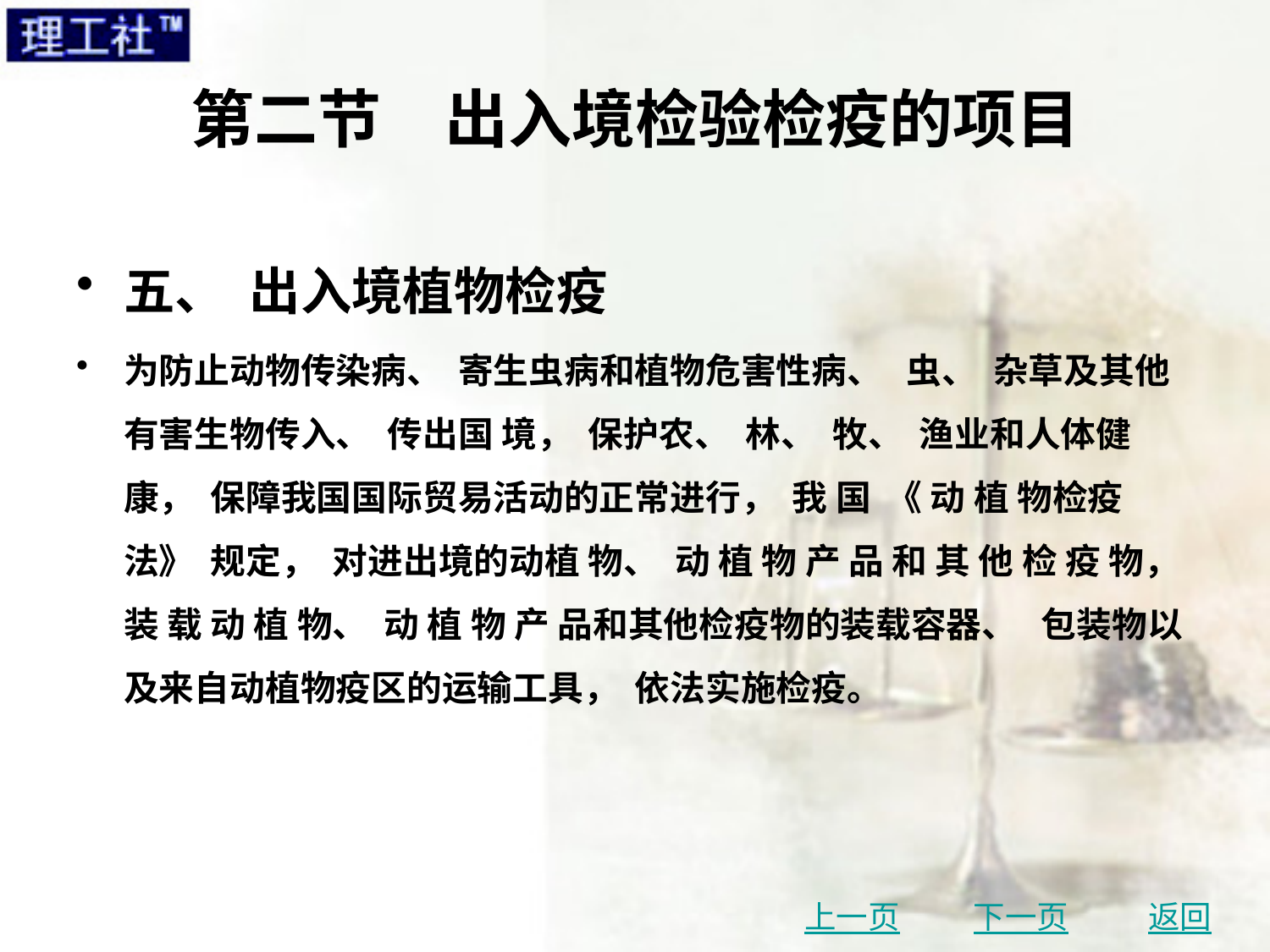

# 第二节　出入境检验检疫的项目
五、  出入境植物检疫
为防止动物传染病、  寄生虫病和植物危害性病、   虫、  杂草及其他有害生物传入、  传出国 境，  保护农、  林、  牧、  渔业和人体健康，  保障我国国际贸易活动的正常进行，  我 国  《 动 植 物检疫法》  规定，  对进出境的动植 物、  动 植 物 产 品 和 其 他 检 疫 物，  装 载 动 植 物、  动 植 物 产 品和其他检疫物的装载容器、   包装物以及来自动植物疫区的运输工具，  依法实施检疫。

上一页
下一页
返回